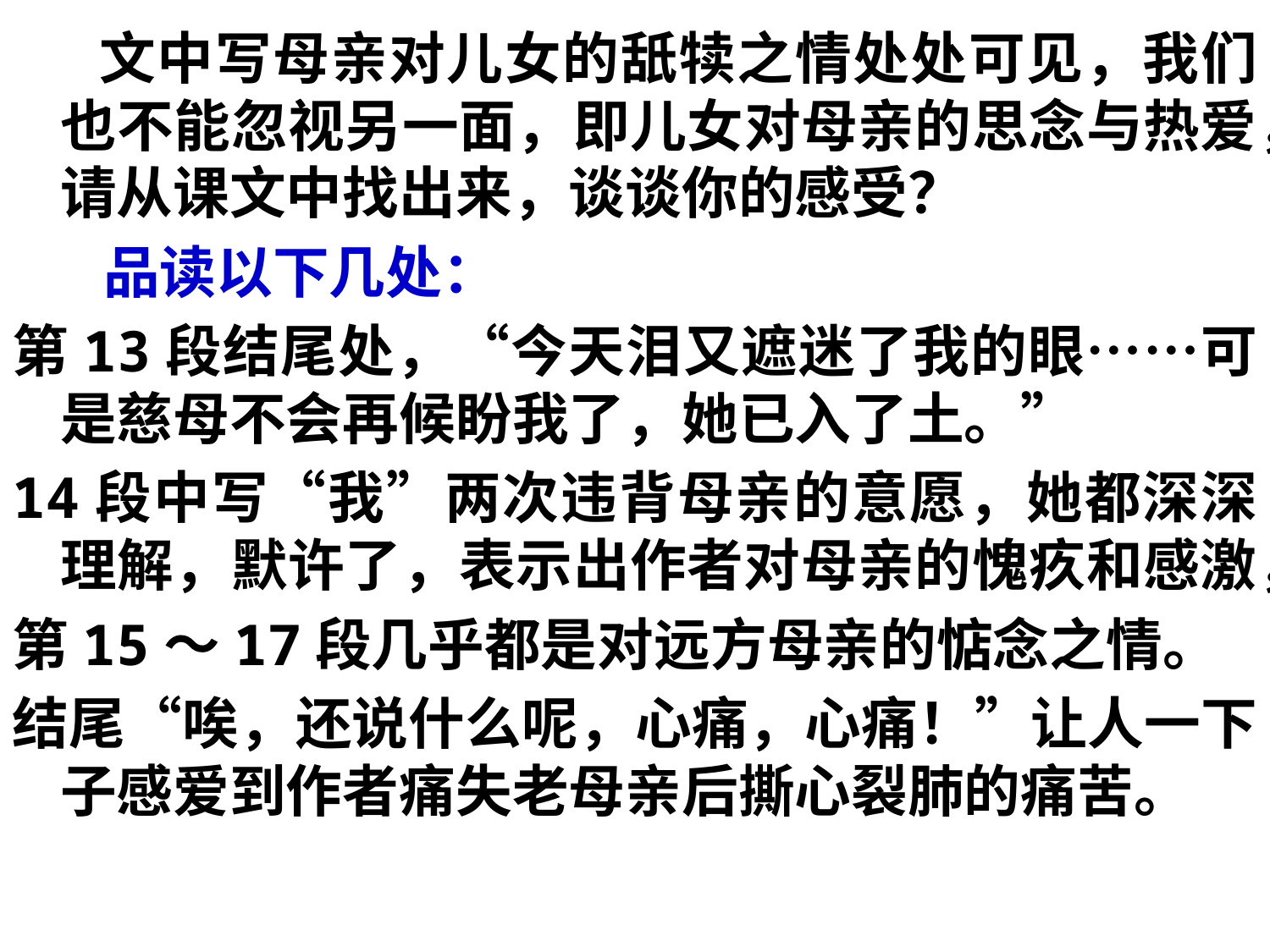

文中写母亲对儿女的舐犊之情处处可见，我们也不能忽视另一面，即儿女对母亲的思念与热爱，请从课文中找出来，谈谈你的感受？
      品读以下几处：
第13段结尾处，“今天泪又遮迷了我的眼……可是慈母不会再候盼我了，她已入了土。”
14段中写“我”两次违背母亲的意愿，她都深深理解，默许了，表示出作者对母亲的愧疚和感激，
第15～17段几乎都是对远方母亲的惦念之情。
结尾“唉，还说什么呢，心痛，心痛！”让人一下子感爱到作者痛失老母亲后撕心裂肺的痛苦。